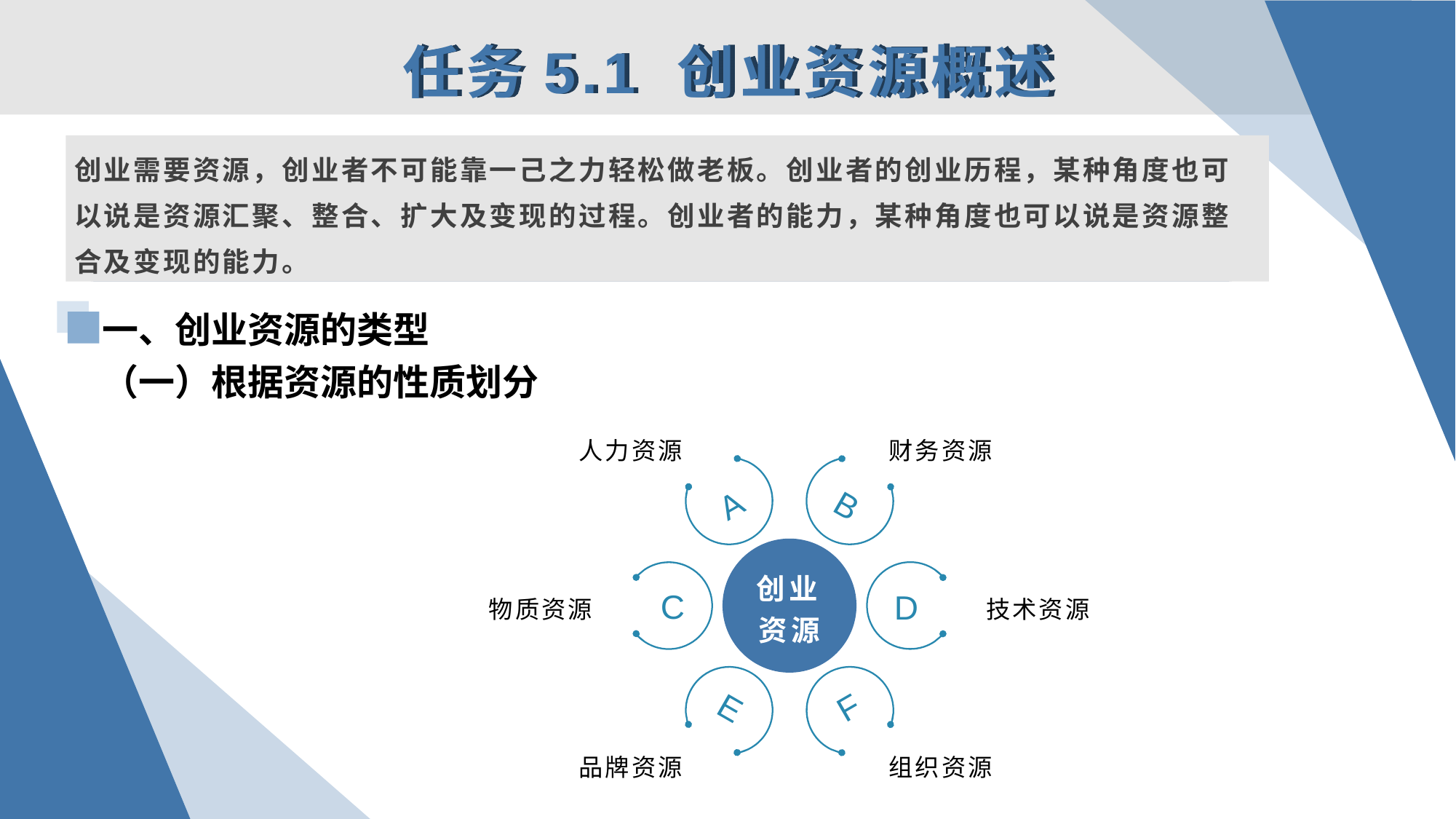

任务5.1 创业资源概述
创业需要资源，创业者不可能靠一己之力轻松做老板。创业者的创业历程，某种角度也可以说是资源汇聚、整合、扩大及变现的过程。创业者的能力，某种角度也可以说是资源整合及变现的能力。

一、创业资源的类型
（一）根据资源的性质划分

人力资源
财务资源

A
B
创业资源

物质资源
技术资源
C
D

E
F
品牌资源
组织资源